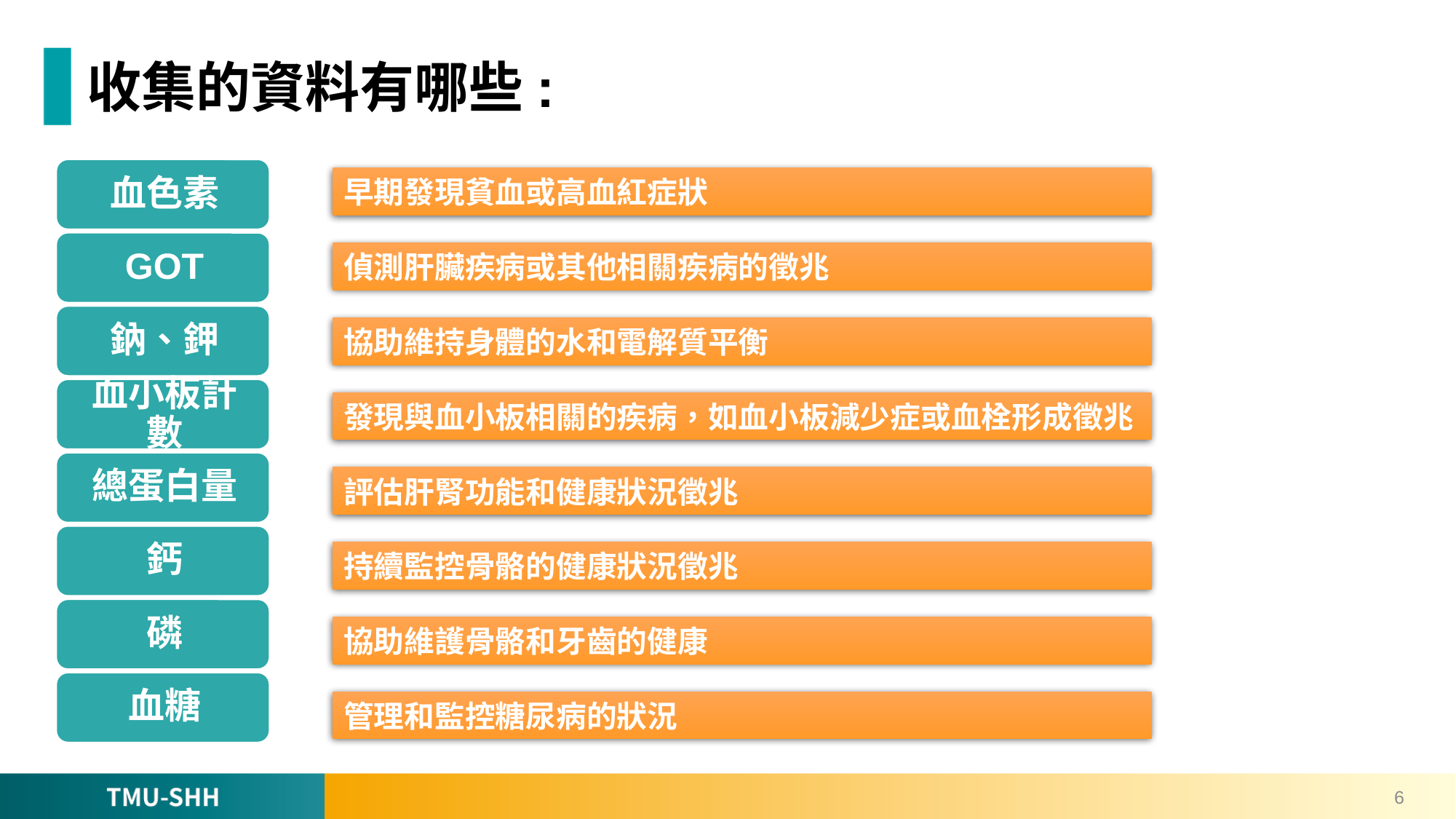

# 收集的資料有哪些:
血色素
GOT
鈉、鉀
血小板計數
總蛋白量
鈣
磷
血糖
早期發現貧血或高血紅症狀
偵測肝臟疾病或其他相關疾病的徵兆
協助維持身體的水和電解質平衡
發現與血小板相關的疾病，如血小板減少症或血栓形成徵兆
評估肝腎功能和健康狀況徵兆
持續監控骨骼的健康狀況徵兆
協助維護骨骼和牙齒的健康
管理和監控糖尿病的狀況
6